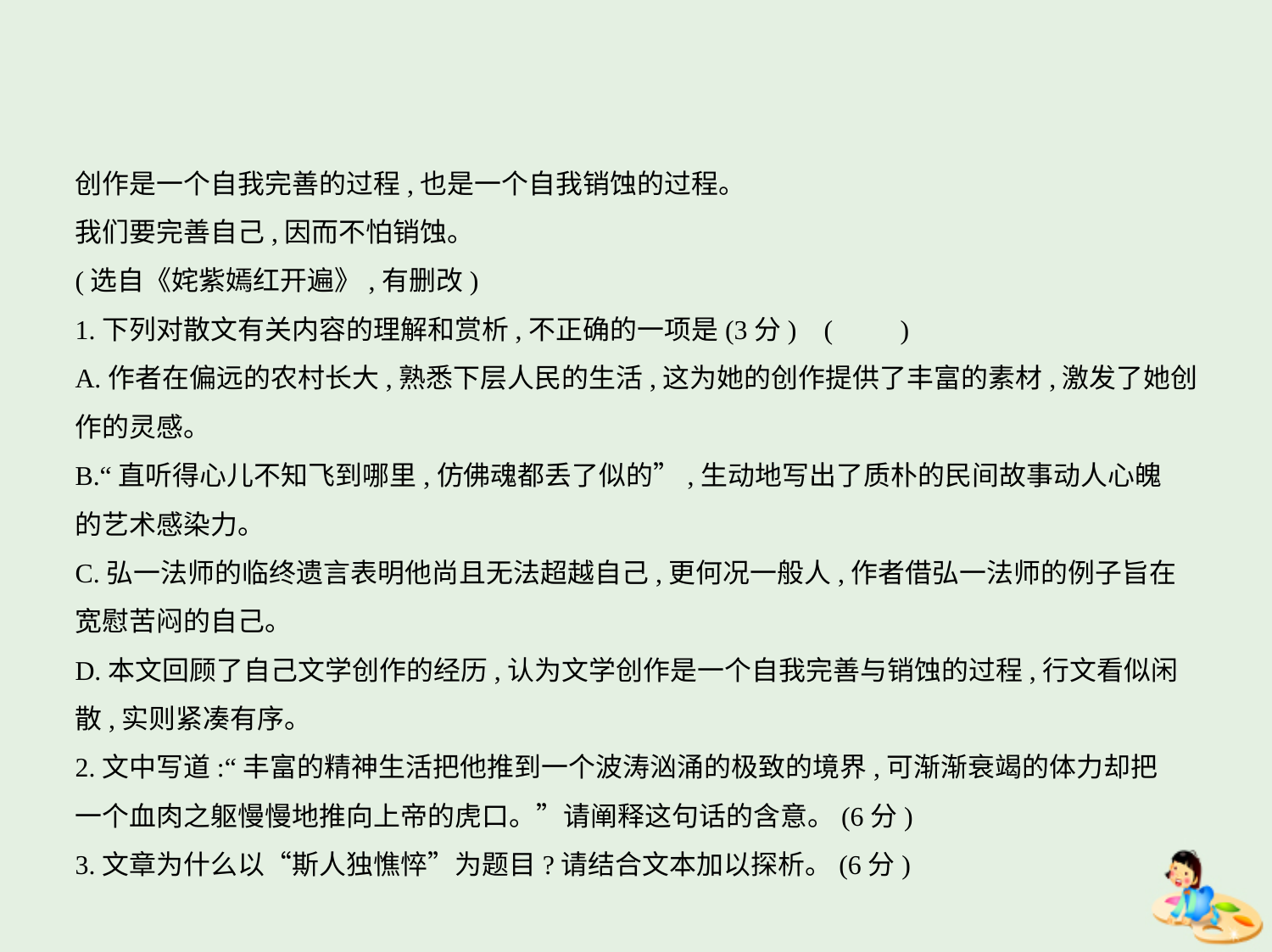

创作是一个自我完善的过程,也是一个自我销蚀的过程。
我们要完善自己,因而不怕销蚀。
(选自《姹紫嫣红开遍》,有删改)
1.下列对散文有关内容的理解和赏析,不正确的一项是(3分) (　　)
A.作者在偏远的农村长大,熟悉下层人民的生活,这为她的创作提供了丰富的素材,激发了她创
作的灵感。
B.“直听得心儿不知飞到哪里,仿佛魂都丢了似的”,生动地写出了质朴的民间故事动人心魄
的艺术感染力。
C.弘一法师的临终遗言表明他尚且无法超越自己,更何况一般人,作者借弘一法师的例子旨在
宽慰苦闷的自己。
D.本文回顾了自己文学创作的经历,认为文学创作是一个自我完善与销蚀的过程,行文看似闲
散,实则紧凑有序。
2.文中写道:“丰富的精神生活把他推到一个波涛汹涌的极致的境界,可渐渐衰竭的体力却把
一个血肉之躯慢慢地推向上帝的虎口。”请阐释这句话的含意。(6分)
3.文章为什么以“斯人独憔悴”为题目?请结合文本加以探析。(6分)